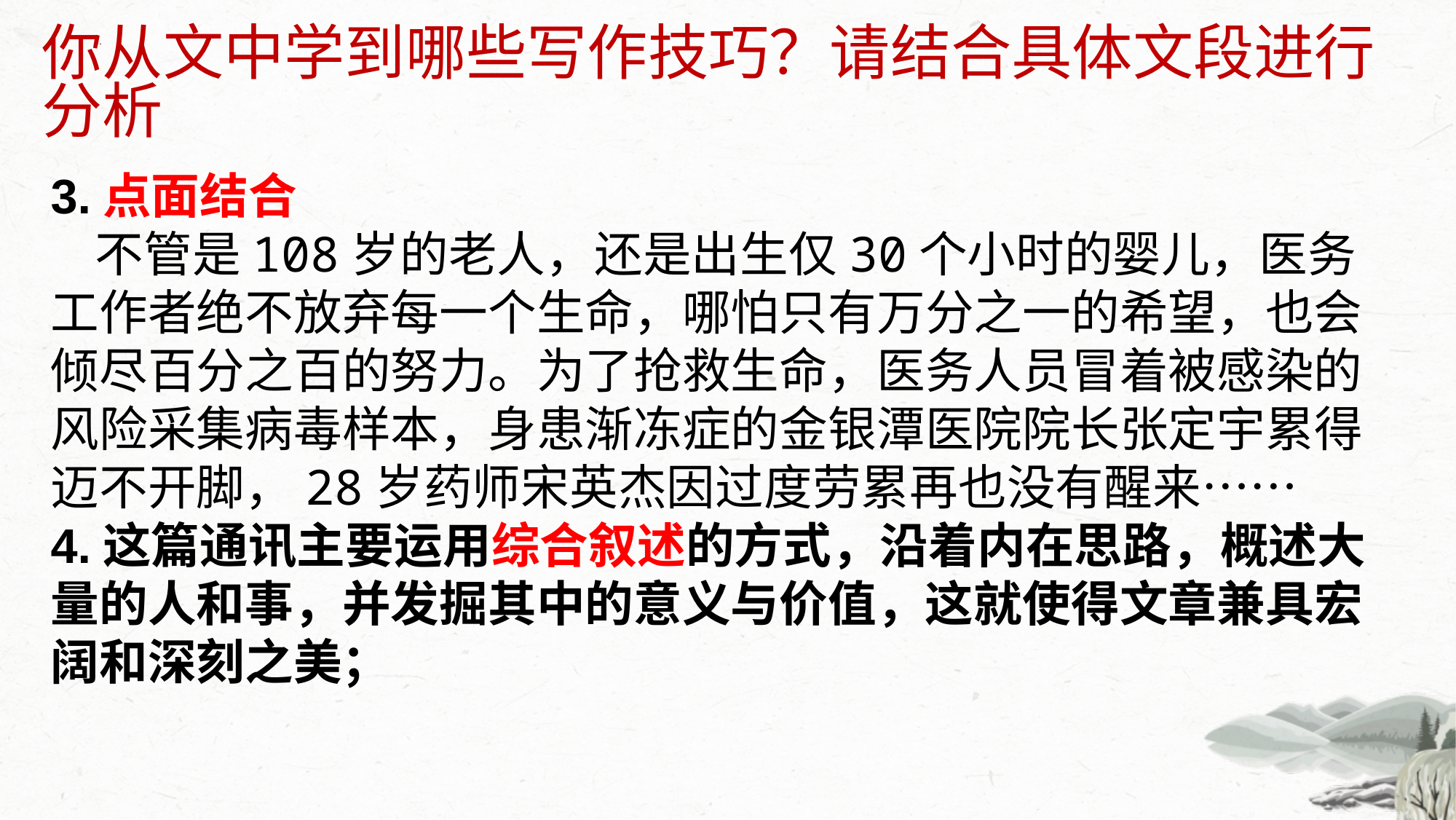

你从文中学到哪些写作技巧？请结合具体文段进行分析
3.点面结合
   不管是108岁的老人，还是出生仅30个小时的婴儿，医务工作者绝不放弃每一个生命，哪怕只有万分之一的希望，也会倾尽百分之百的努力。为了抢救生命，医务人员冒着被感染的风险采集病毒样本，身患渐冻症的金银潭医院院长张定宇累得迈不开脚，28岁药师宋英杰因过度劳累再也没有醒来……
4.这篇通讯主要运用综合叙述的方式，沿着内在思路，概述大量的人和事，并发掘其中的意义与价值，这就使得文章兼具宏阔和深刻之美；